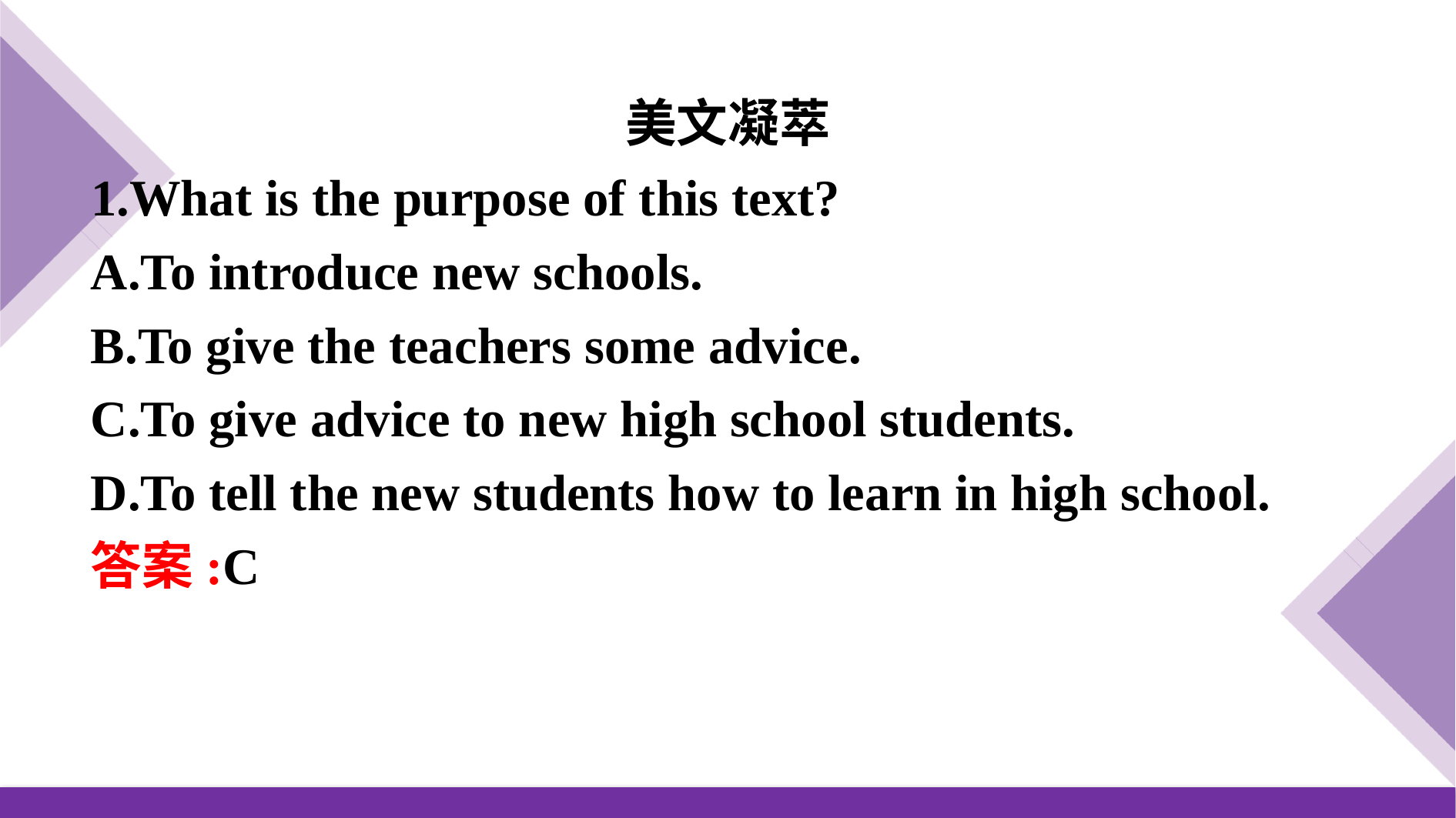

美文凝萃
1.What is the purpose of this text?
A.To introduce new schools.
B.To give the teachers some advice.
C.To give advice to new high school students.
D.To tell the new students how to learn in high school.
答案:C